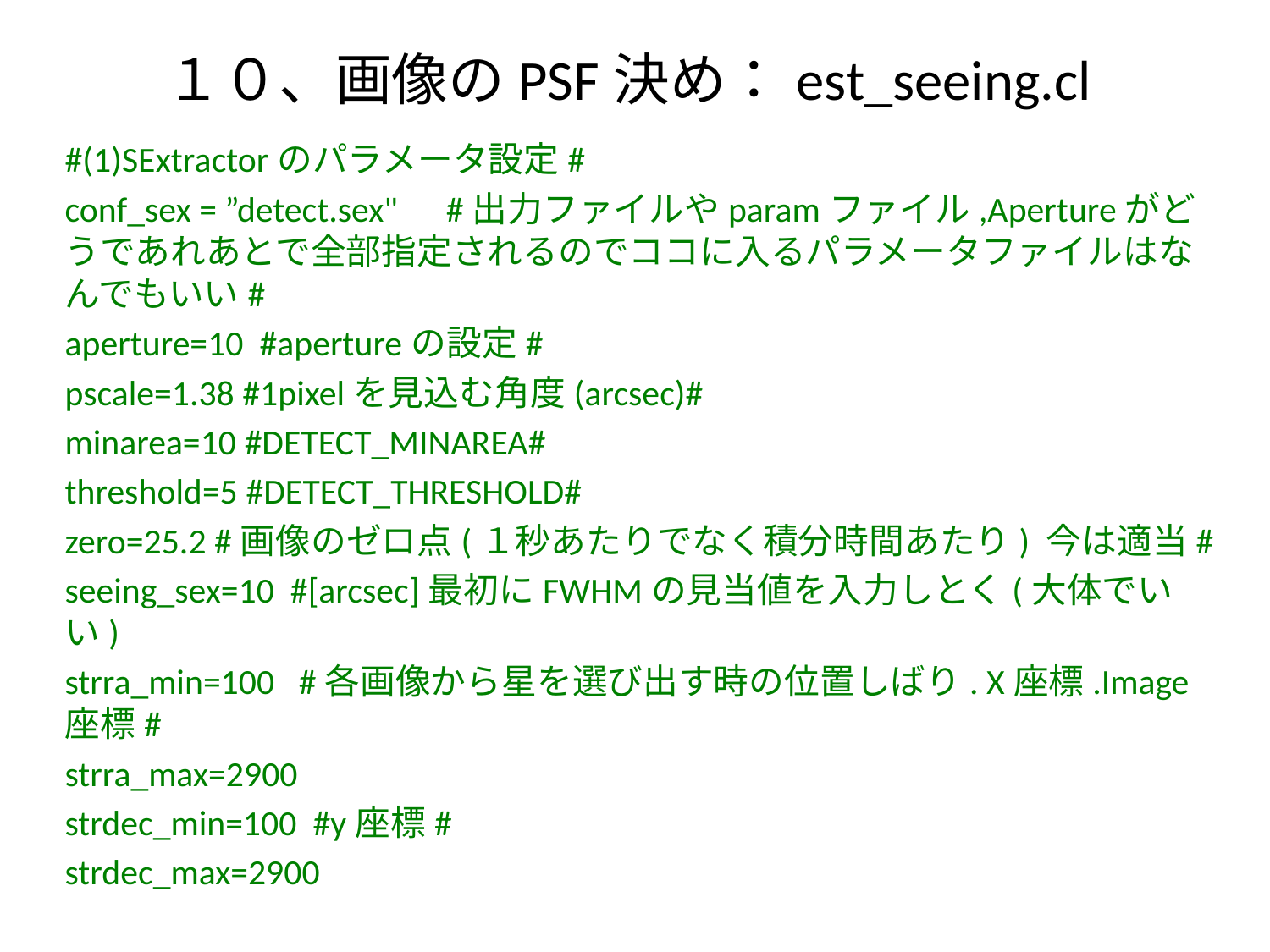

# １０、画像のPSF決め：est_seeing.cl
#(1)SExtractorのパラメータ設定#
conf_sex = ”detect.sex"      #出力ファイルやparamファイル,Apertureがどうであれあとで全部指定されるのでココに入るパラメータファイルはなんでもいい#
aperture=10  #apertureの設定#
pscale=1.38 #1pixelを見込む角度(arcsec)#
minarea=10 #DETECT_MINAREA#
threshold=5 #DETECT_THRESHOLD#
zero=25.2 #画像のゼロ点(１秒あたりでなく積分時間あたり) 今は適当#
seeing_sex=10  #[arcsec]最初にFWHMの見当値を入力しとく(大体でいい)
strra_min=100   #各画像から星を選び出す時の位置しばり. X座標.Image座標#
strra_max=2900
strdec_min=100  #y座標#
strdec_max=2900

（次ページに続く）